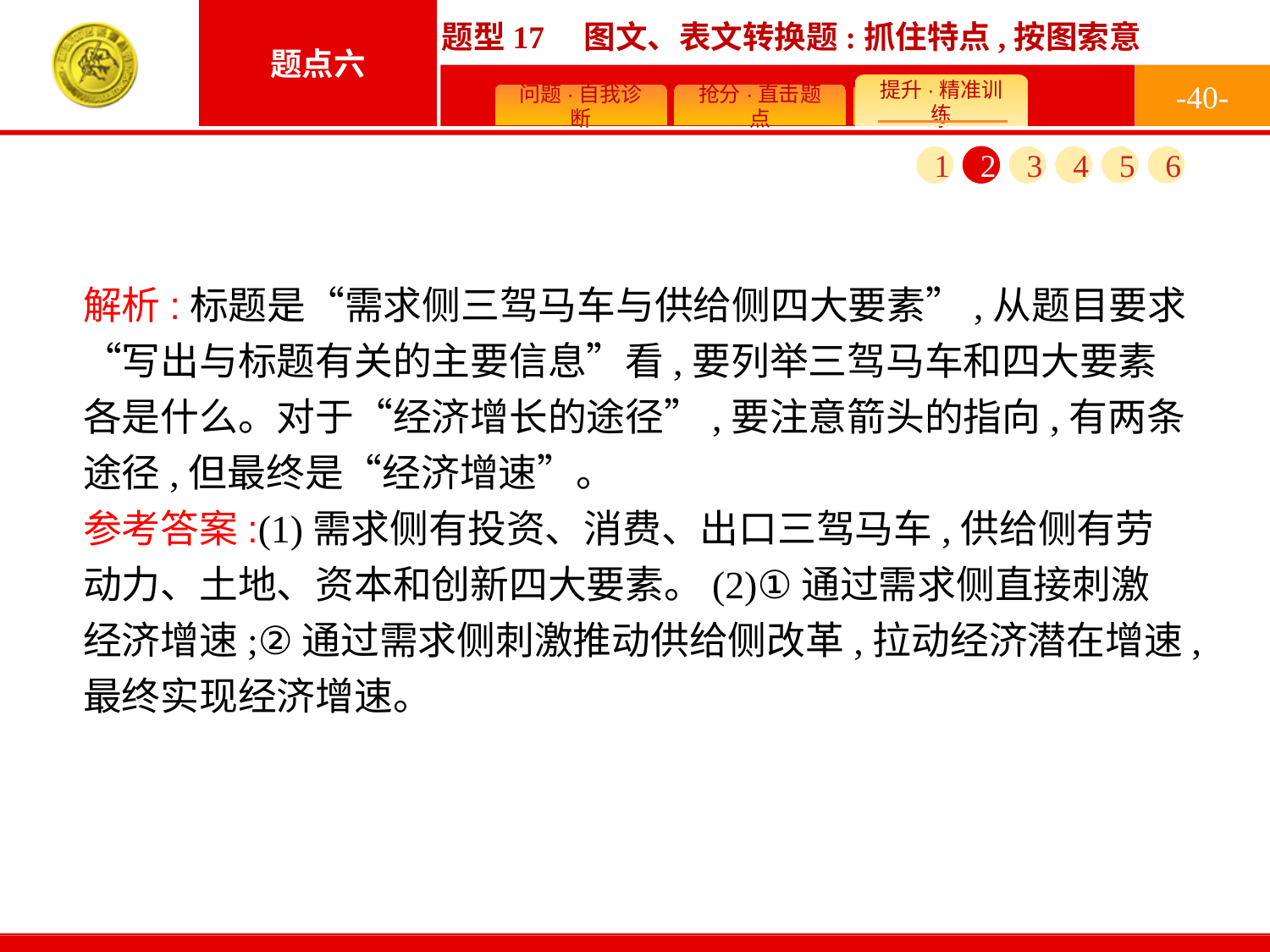

-40-
1
2
3
4
5
6
解析:标题是“需求侧三驾马车与供给侧四大要素”,从题目要求“写出与标题有关的主要信息”看,要列举三驾马车和四大要素各是什么。对于“经济增长的途径”,要注意箭头的指向,有两条途径,但最终是“经济增速”。
参考答案:(1)需求侧有投资、消费、出口三驾马车,供给侧有劳动力、土地、资本和创新四大要素。(2)①通过需求侧直接刺激经济增速;②通过需求侧刺激推动供给侧改革,拉动经济潜在增速,最终实现经济增速。